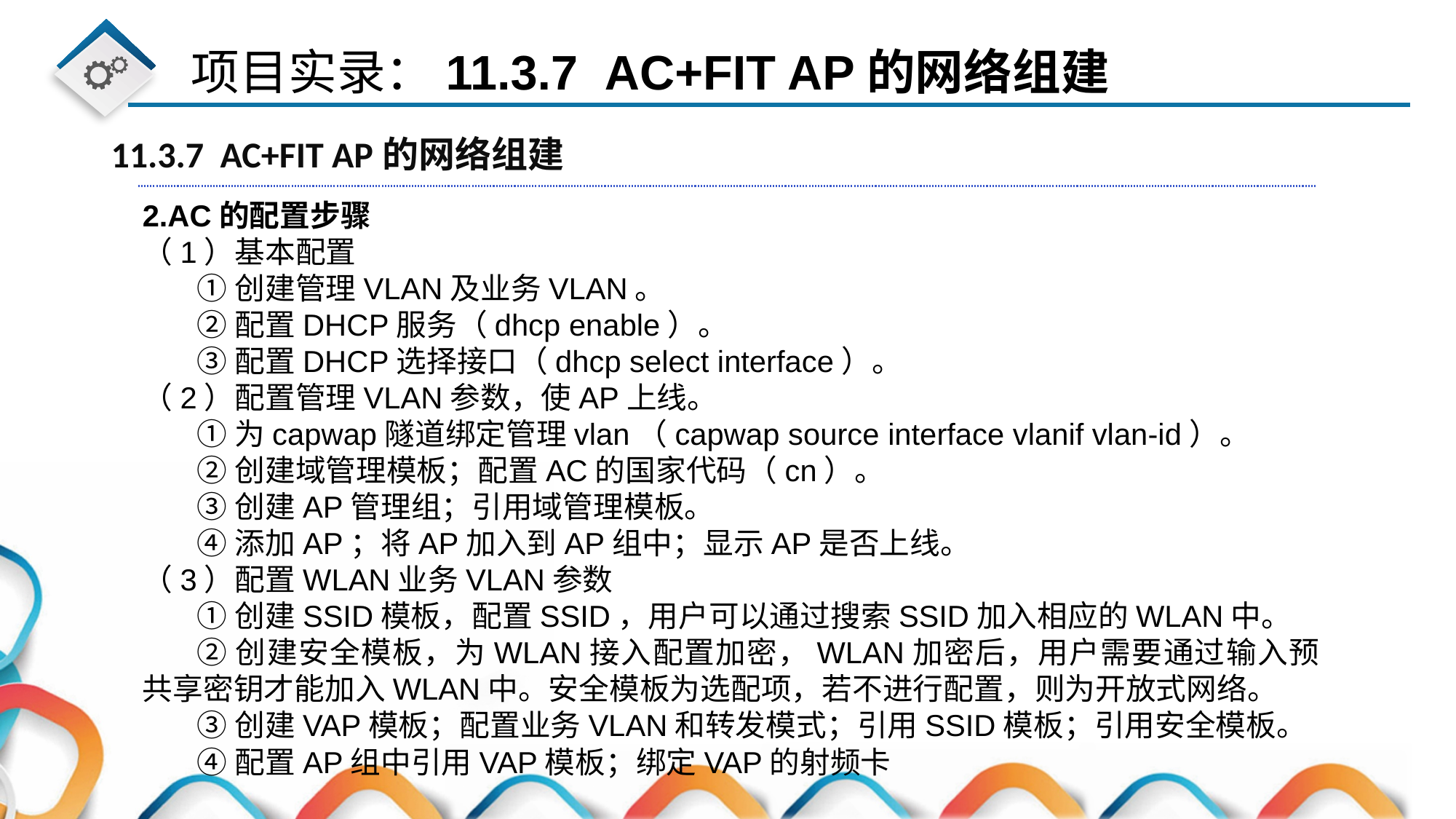

11.3.7  AC+FIT AP的网络组建

2.AC的配置步骤
（1）基本配置
①创建管理VLAN及业务VLAN。
②配置DHCP服务（dhcp enable）。
③配置DHCP选择接口（dhcp select interface）。
（2）配置管理VLAN参数，使AP上线。
①为capwap隧道绑定管理vlan（capwap source interface vlanif vlan-id）。
②创建域管理模板；配置AC的国家代码（cn）。
③创建AP管理组；引用域管理模板。
④添加AP；将AP加入到AP组中；显示AP是否上线。
（3）配置WLAN业务VLAN参数
①创建SSID模板，配置SSID，用户可以通过搜索SSID加入相应的WLAN中。
②创建安全模板，为WLAN接入配置加密，WLAN加密后，用户需要通过输入预共享密钥才能加入WLAN中。安全模板为选配项，若不进行配置，则为开放式网络。
③创建VAP模板；配置业务VLAN和转发模式；引用SSID模板；引用安全模板。
④配置AP组中引用VAP模板；绑定VAP的射频卡